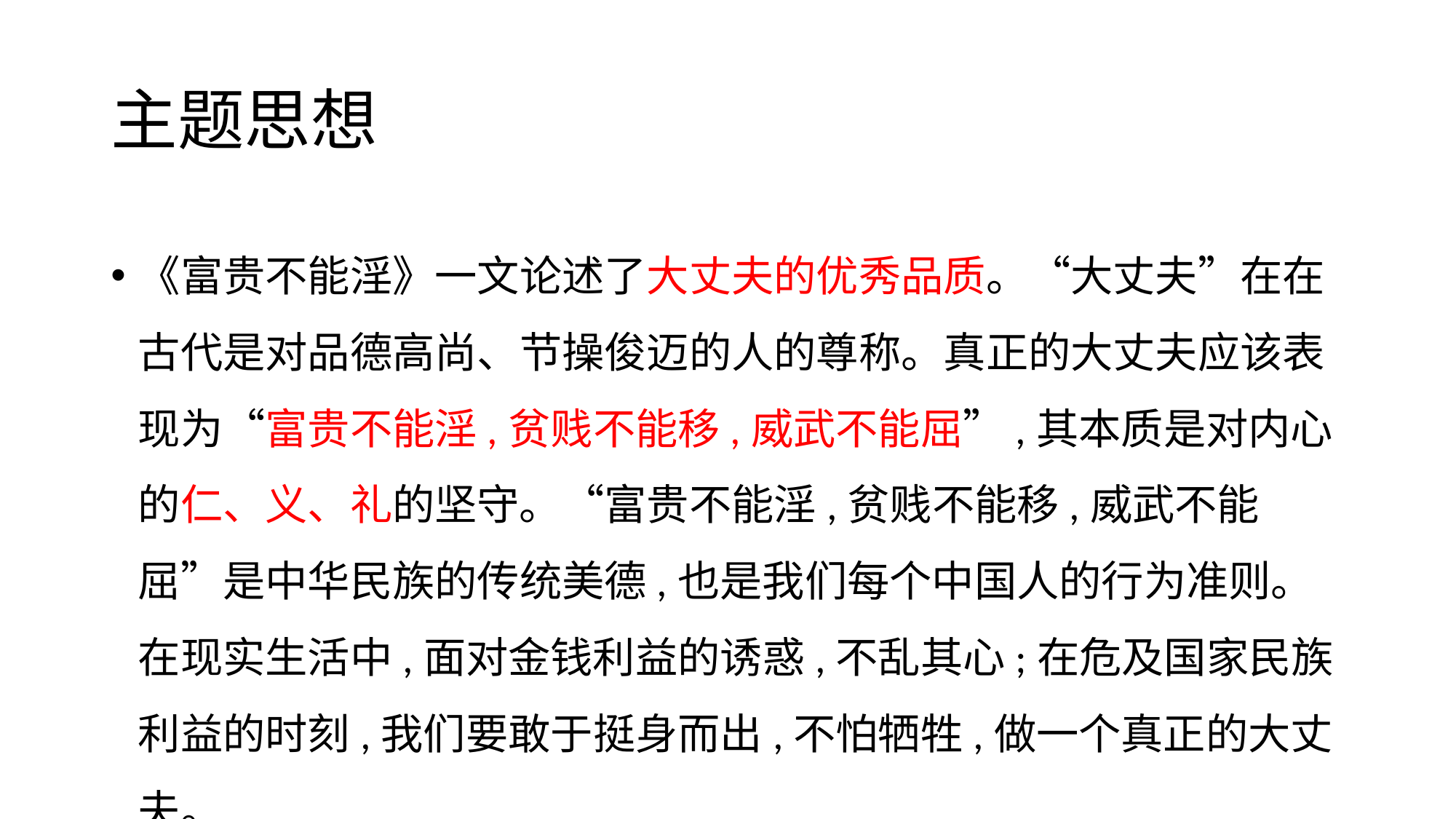

# 主题思想
《富贵不能淫》一文论述了大丈夫的优秀品质。“大丈夫”在在古代是对品德高尚、节操俊迈的人的尊称。真正的大丈夫应该表现为“富贵不能淫,贫贱不能移,威武不能屈”,其本质是对内心的仁、义、礼的坚守。“富贵不能淫,贫贱不能移,威武不能屈”是中华民族的传统美德,也是我们每个中国人的行为准则。在现实生活中,面对金钱利益的诱惑,不乱其心;在危及国家民族利益的时刻,我们要敢于挺身而出,不怕牺牲,做一个真正的大丈夫。